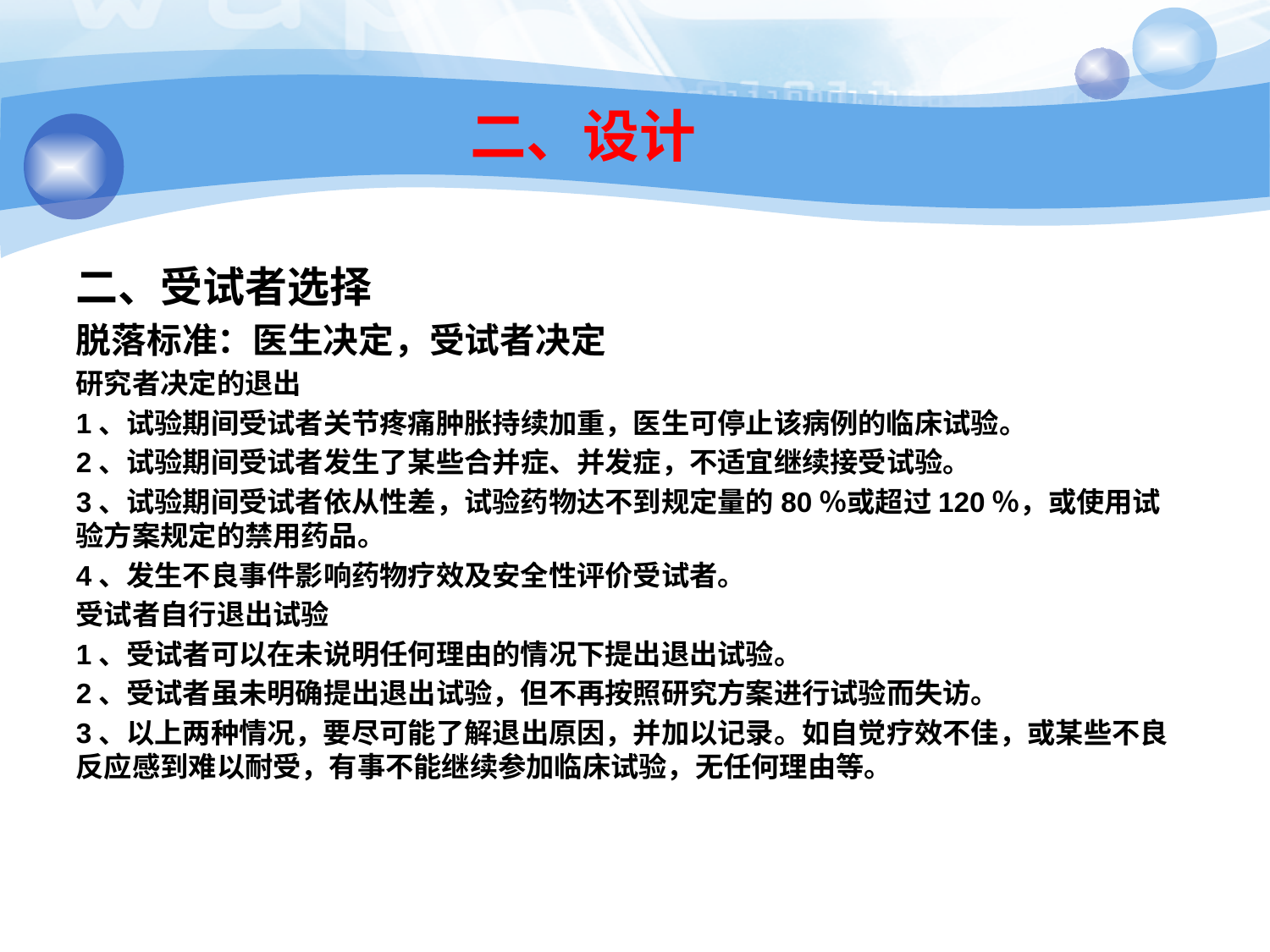

# 二、设计
二、受试者选择
脱落标准：医生决定，受试者决定
研究者决定的退出
1、试验期间受试者关节疼痛肿胀持续加重，医生可停止该病例的临床试验。
2、试验期间受试者发生了某些合并症、并发症，不适宜继续接受试验。
3、试验期间受试者依从性差，试验药物达不到规定量的80％或超过120％，或使用试验方案规定的禁用药品。
4、发生不良事件影响药物疗效及安全性评价受试者。
受试者自行退出试验
1、受试者可以在未说明任何理由的情况下提出退出试验。
2、受试者虽未明确提出退出试验，但不再按照研究方案进行试验而失访。
3、以上两种情况，要尽可能了解退出原因，并加以记录。如自觉疗效不佳，或某些不良反应感到难以耐受，有事不能继续参加临床试验，无任何理由等。